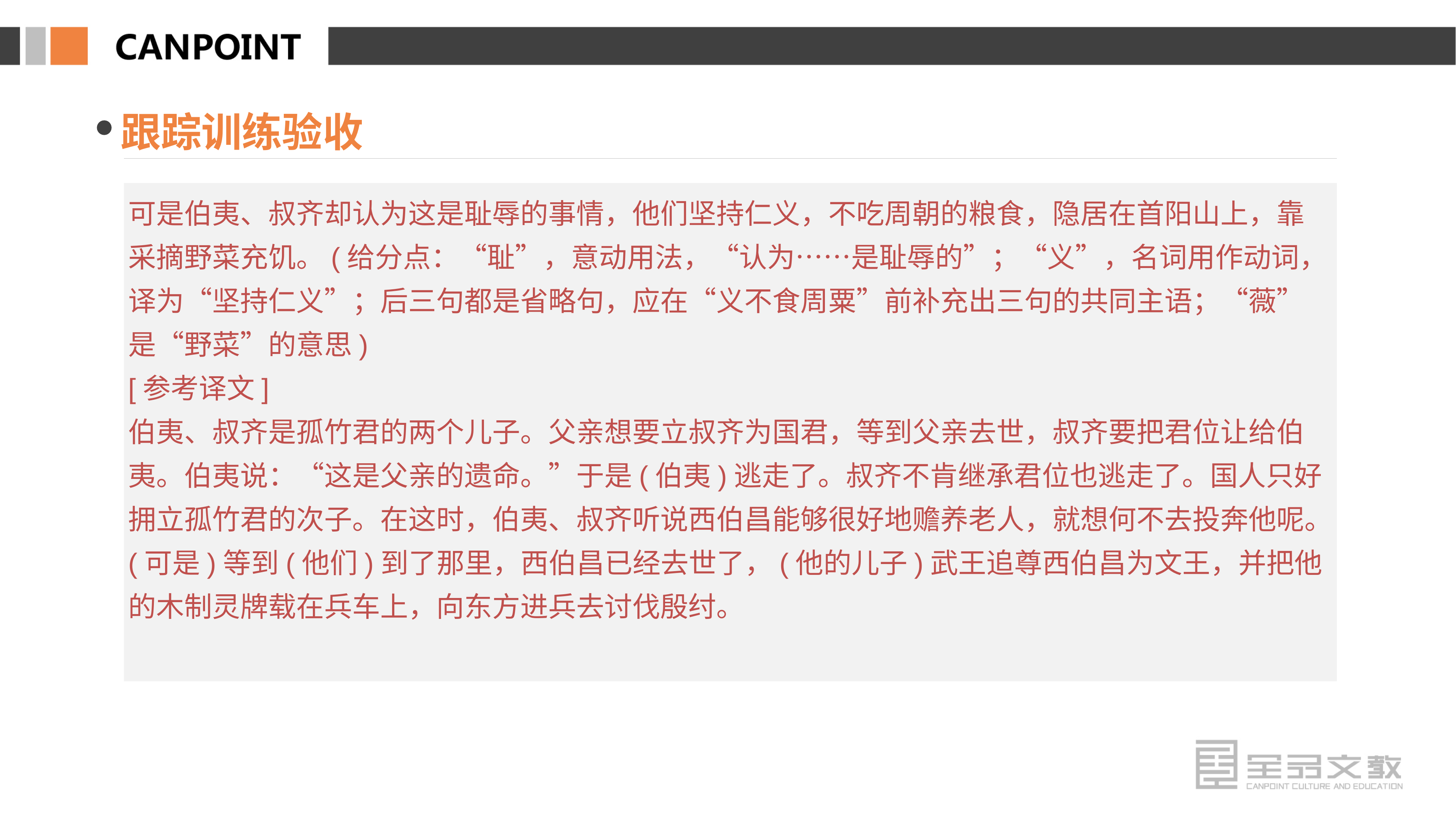

跟踪训练验收

可是伯夷、叔齐却认为这是耻辱的事情，他们坚持仁义，不吃周朝的粮食，隐居在首阳山上，靠采摘野菜充饥。(给分点：“耻”，意动用法，“认为……是耻辱的”；“义”，名词用作动词，译为“坚持仁义”；后三句都是省略句，应在“义不食周粟”前补充出三句的共同主语；“薇”是“野菜”的意思)
[参考译文]
伯夷、叔齐是孤竹君的两个儿子。父亲想要立叔齐为国君，等到父亲去世，叔齐要把君位让给伯夷。伯夷说：“这是父亲的遗命。”于是(伯夷)逃走了。叔齐不肯继承君位也逃走了。国人只好拥立孤竹君的次子。在这时，伯夷、叔齐听说西伯昌能够很好地赡养老人，就想何不去投奔他呢。(可是)等到(他们)到了那里，西伯昌已经去世了，(他的儿子)武王追尊西伯昌为文王，并把他的木制灵牌载在兵车上，向东方进兵去讨伐殷纣。